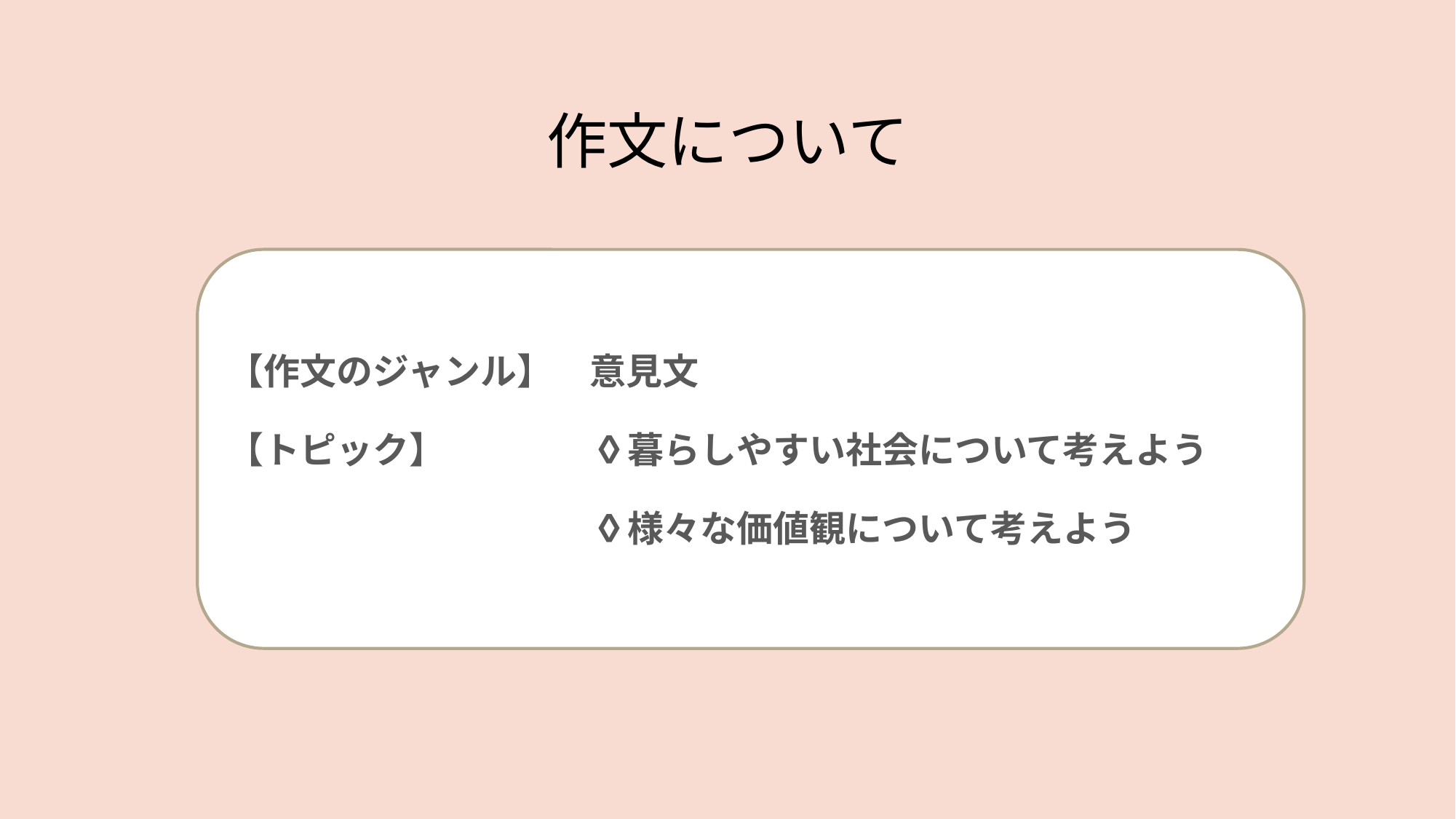

作文について

【作文のジャンル】　意見文
【トピック】　　　　◊暮らしやすい社会について考えよう
　　　　　　　　　　◊様々な価値観について考えよう